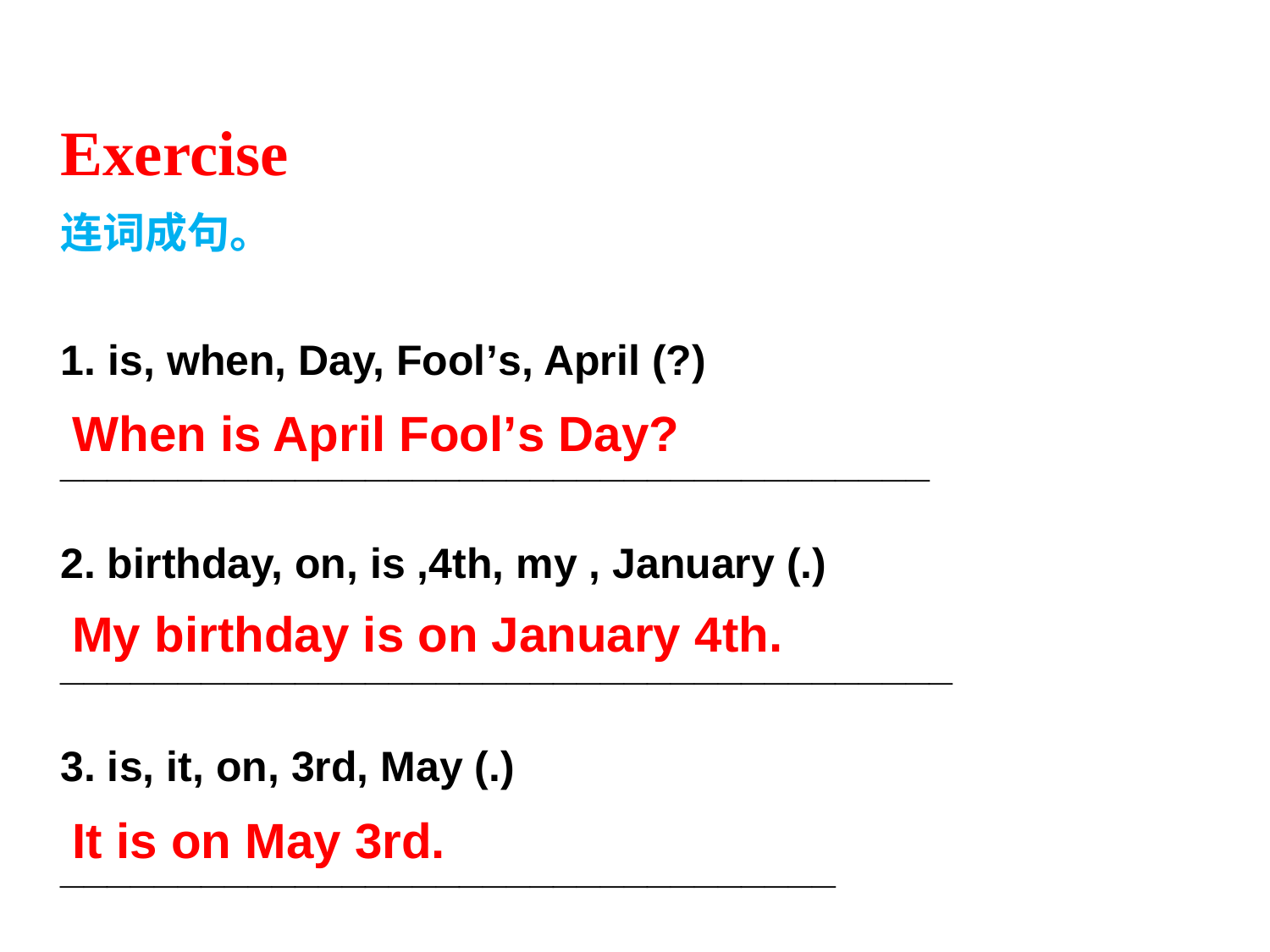

Exercise
连词成句。
is, when, Day, Fool’s, April (?)
_____________________________________
2. birthday, on, is ,4th, my , January (.)
______________________________________
3. is, it, on, 3rd, May (.)
_________________________________
When is April Fool’s Day?
My birthday is on January 4th.
It is on May 3rd.